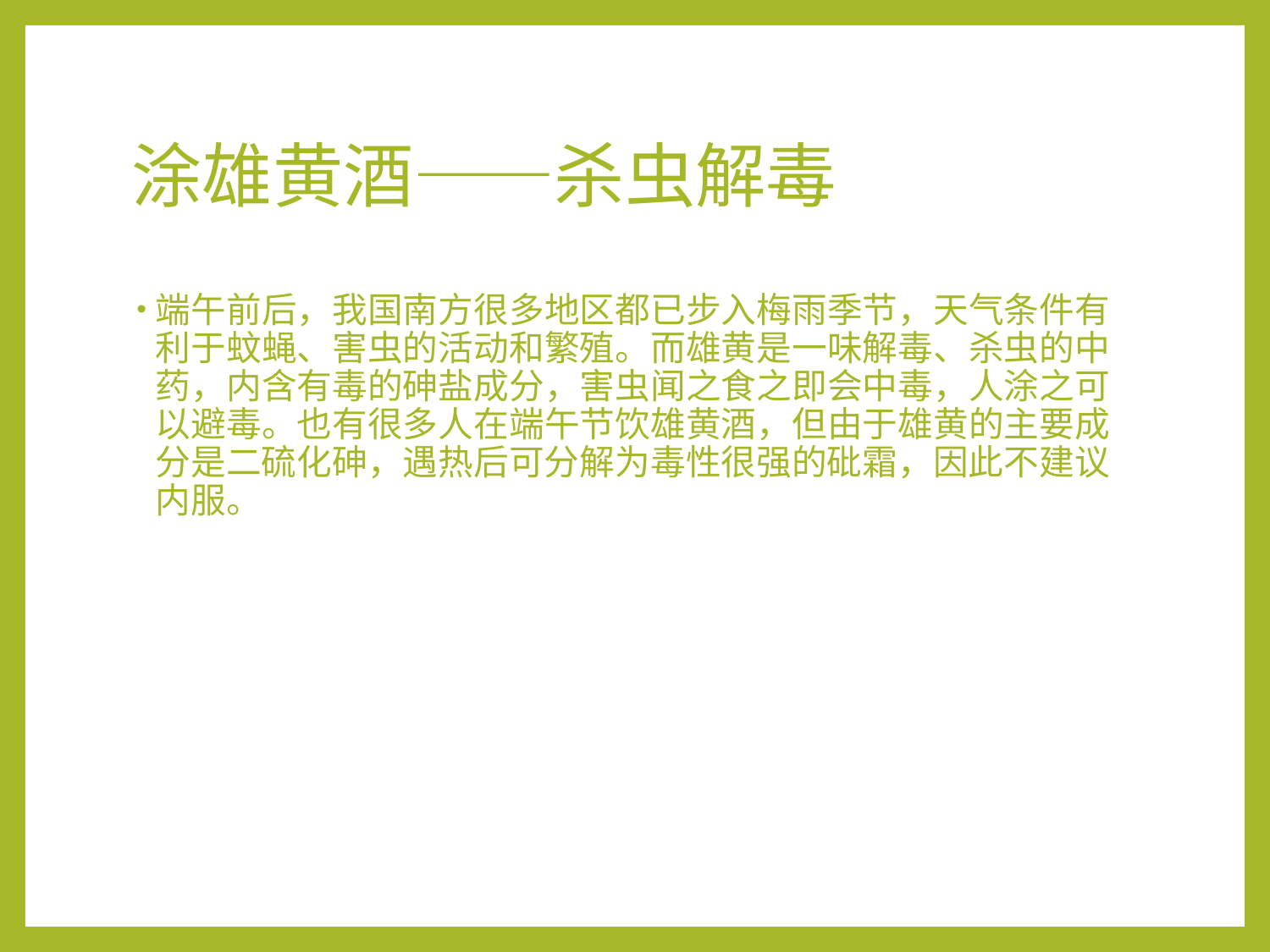

# 涂雄黄酒——杀虫解毒
端午前后，我国南方很多地区都已步入梅雨季节，天气条件有利于蚊蝇、害虫的活动和繁殖。而雄黄是一味解毒、杀虫的中药，内含有毒的砷盐成分，害虫闻之食之即会中毒，人涂之可以避毒。也有很多人在端午节饮雄黄酒，但由于雄黄的主要成分是二硫化砷，遇热后可分解为毒性很强的砒霜，因此不建议内服。